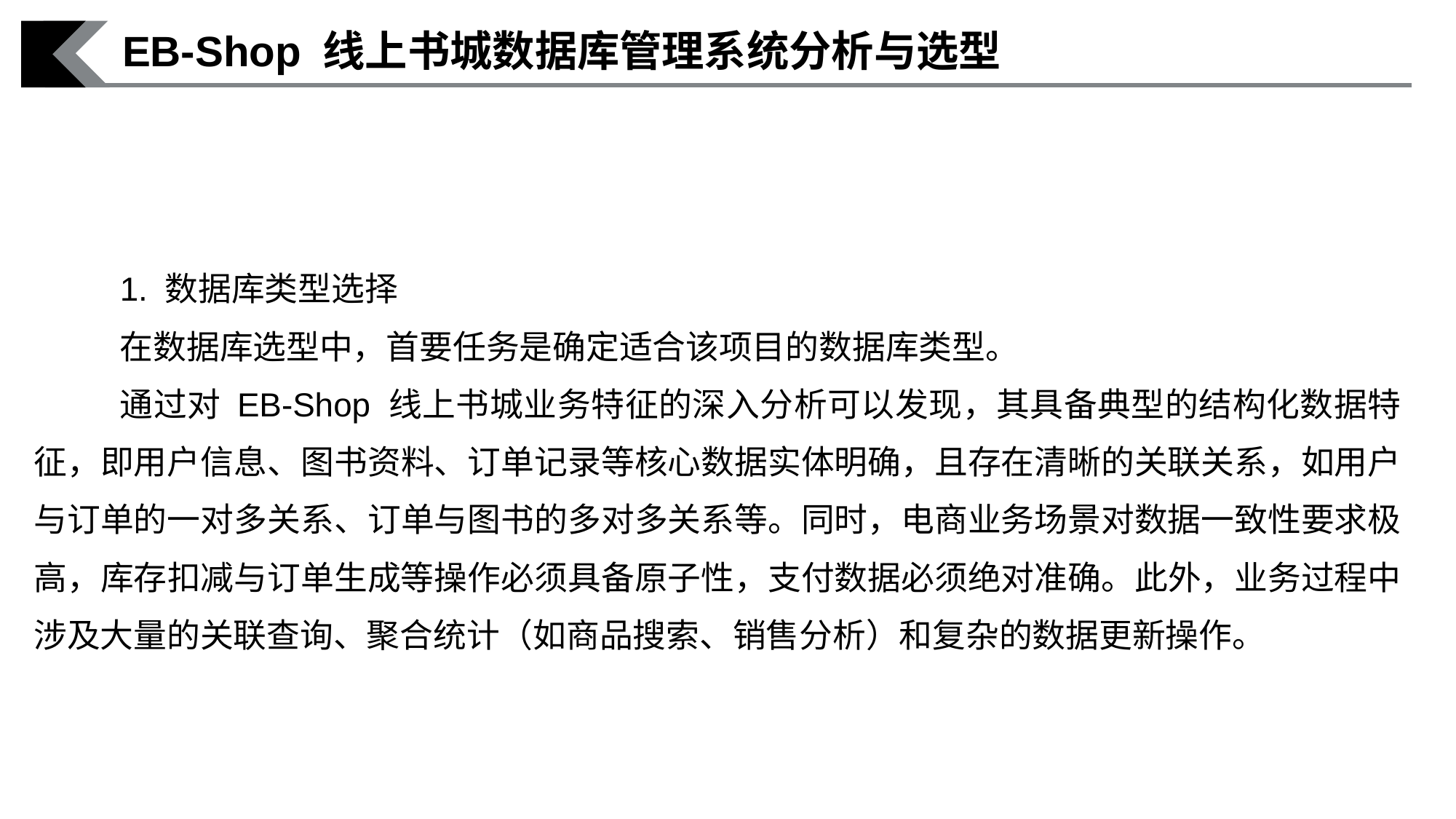

EB-Shop 线上书城数据库管理系统分析与选型
1. 数据库类型选择
在数据库选型中，首要任务是确定适合该项目的数据库类型。
通过对 EB-Shop 线上书城业务特征的深入分析可以发现，其具备典型的结构化数据特征，即用户信息、图书资料、订单记录等核心数据实体明确，且存在清晰的关联关系，如用户与订单的一对多关系、订单与图书的多对多关系等。同时，电商业务场景对数据一致性要求极高，库存扣减与订单生成等操作必须具备原子性，支付数据必须绝对准确。此外，业务过程中涉及大量的关联查询、聚合统计（如商品搜索、销售分析）和复杂的数据更新操作。